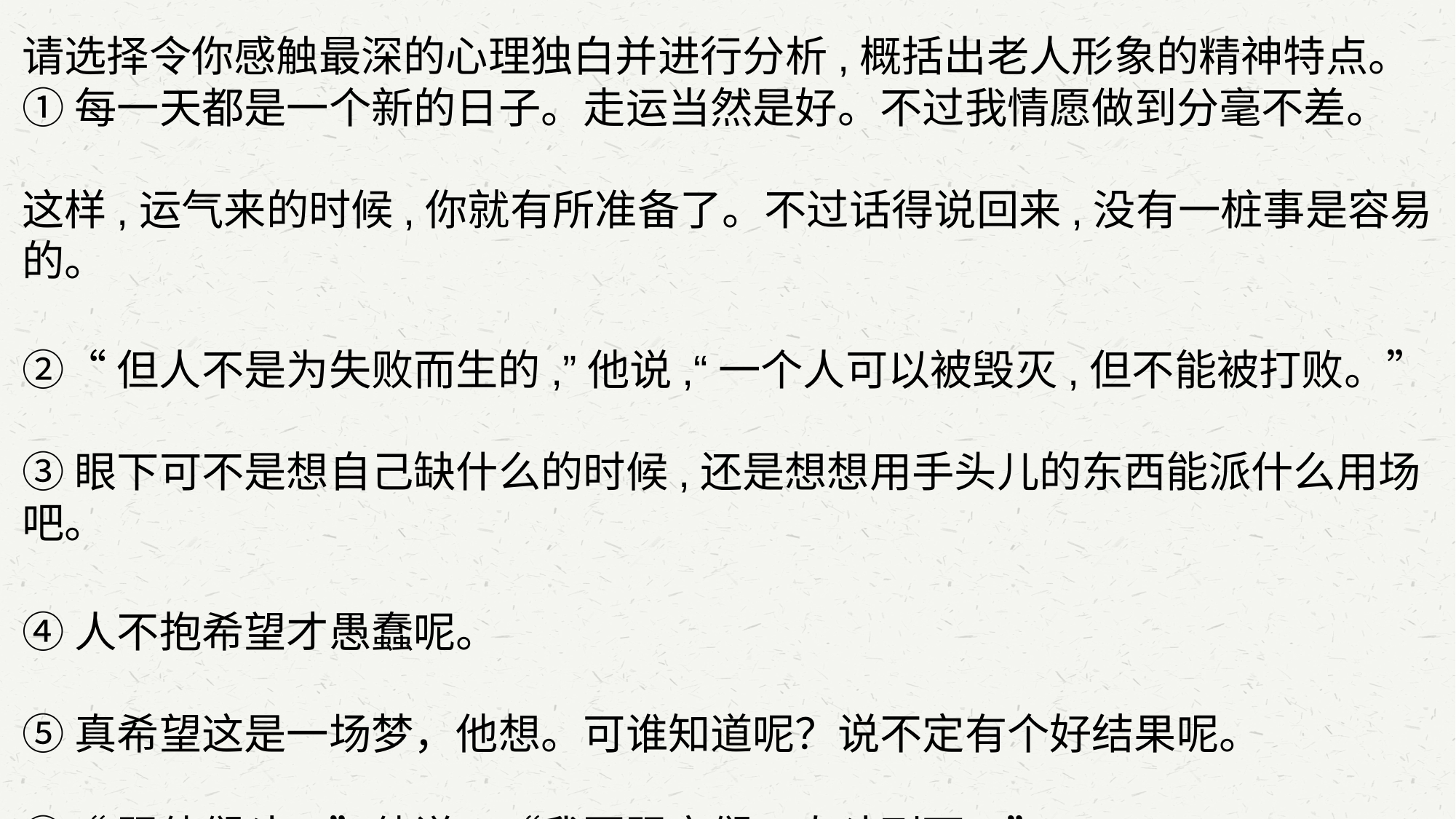

请选择令你感触最深的心理独白并进行分析,概括出老人形象的精神特点。
①每一天都是一个新的日子。走运当然是好。不过我情愿做到分毫不差。

这样,运气来的时候,你就有所准备了。不过话得说回来,没有一桩事是容易的。

②“但人不是为失败而生的,”他说,“一个人可以被毁灭,但不能被打败。”

③眼下可不是想自己缺什么的时候,还是想想用手头儿的东西能派什么用场吧。

④人不抱希望才愚蠢呢。

⑤真希望这是一场梦，他想。可谁知道呢？说不定有个好结果呢。

⑥“跟他们斗，”他说，“我要跟它们一直斗到死。”